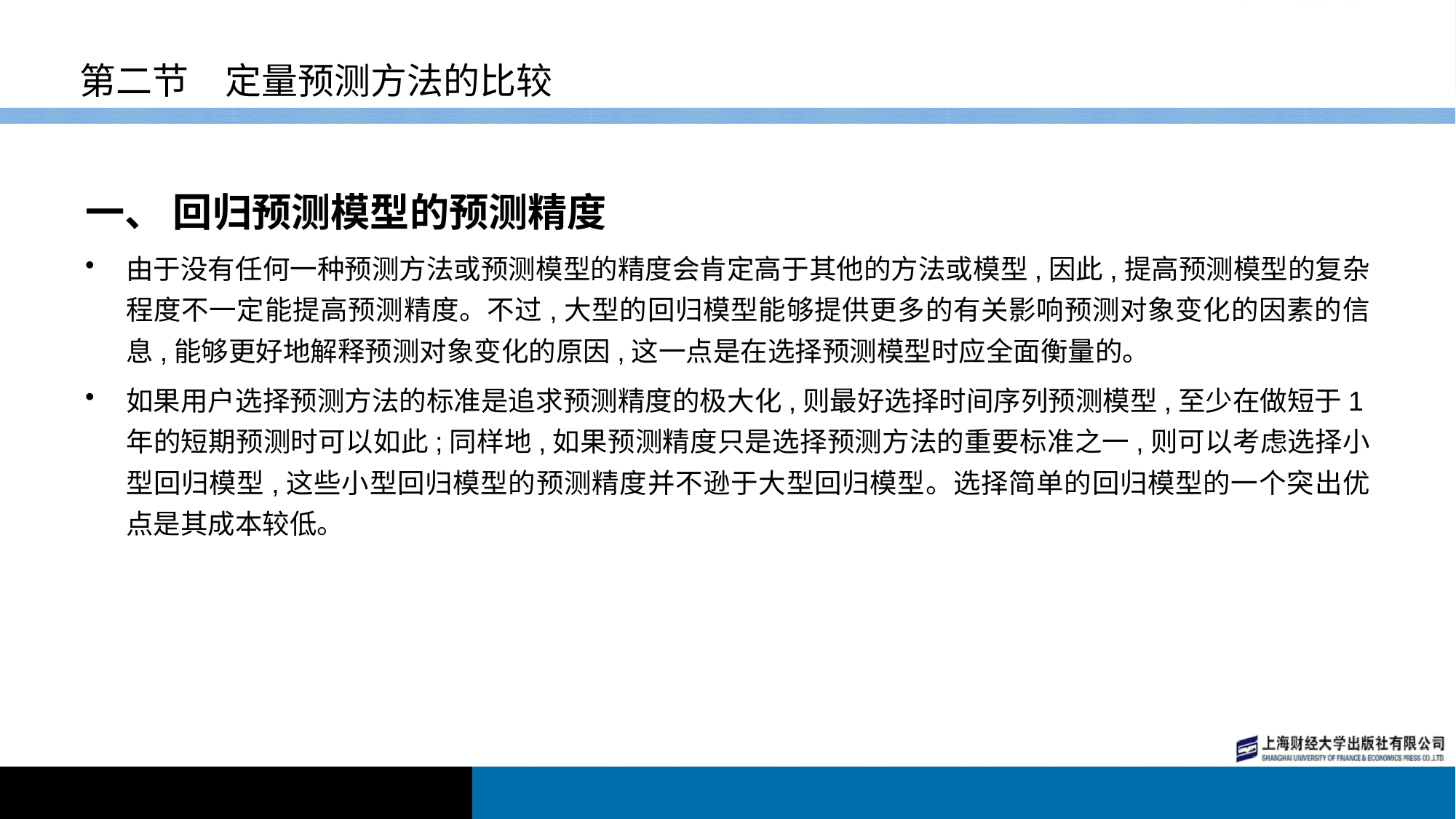

# 第二节　定量预测方法的比较
一、 回归预测模型的预测精度
由于没有任何一种预测方法或预测模型的精度会肯定高于其他的方法或模型,因此,提高预测模型的复杂程度不一定能提高预测精度。不过,大型的回归模型能够提供更多的有关影响预测对象变化的因素的信息,能够更好地解释预测对象变化的原因,这一点是在选择预测模型时应全面衡量的。
如果用户选择预测方法的标准是追求预测精度的极大化,则最好选择时间序列预测模型,至少在做短于1年的短期预测时可以如此;同样地,如果预测精度只是选择预测方法的重要标准之一,则可以考虑选择小型回归模型,这些小型回归模型的预测精度并不逊于大型回归模型。选择简单的回归模型的一个突出优点是其成本较低。
8